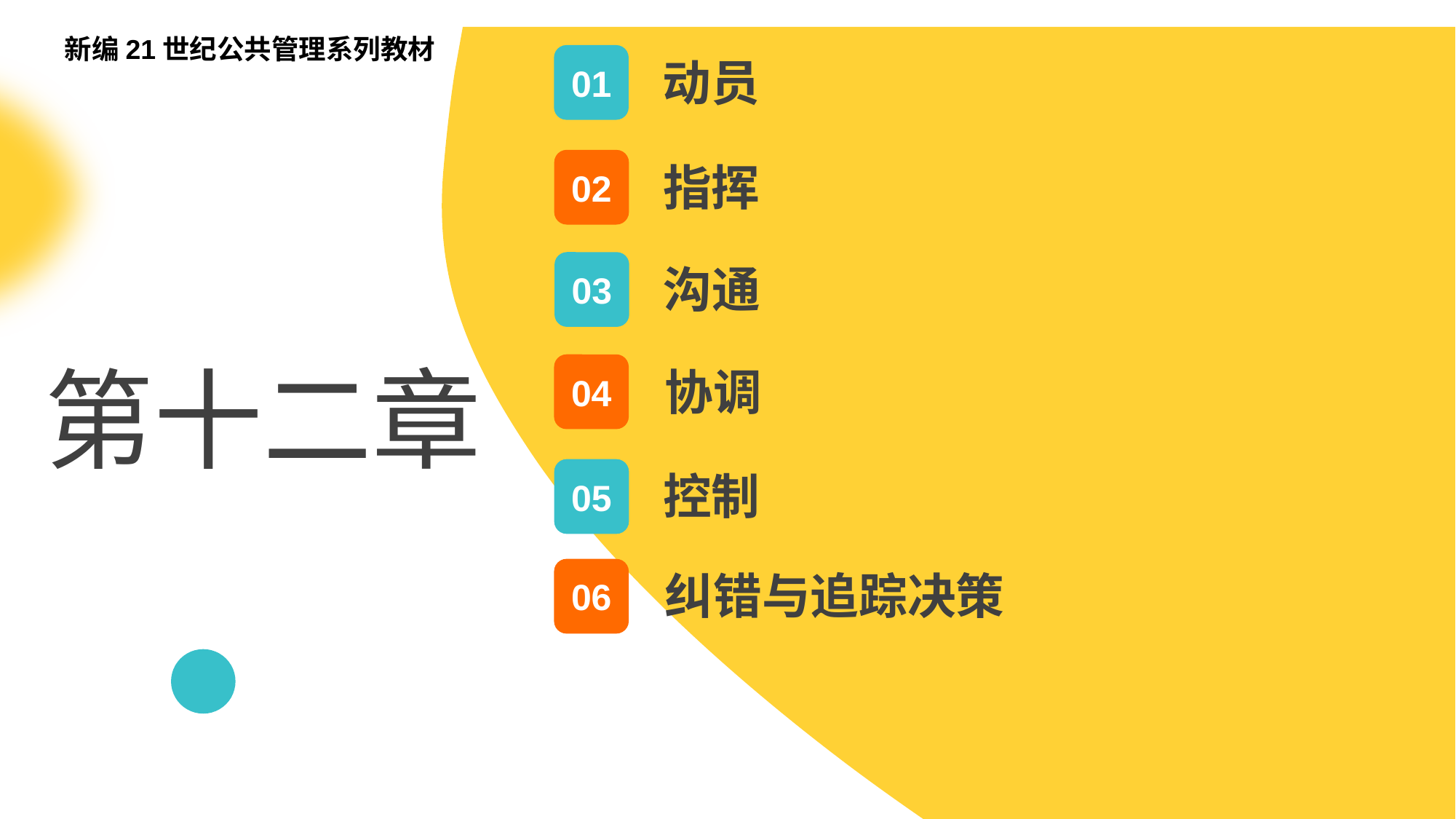

新编21世纪公共管理系列教材

01
动员

02
指挥
03
沟通
第十二章
04
协调
05
控制
06
纠错与追踪决策